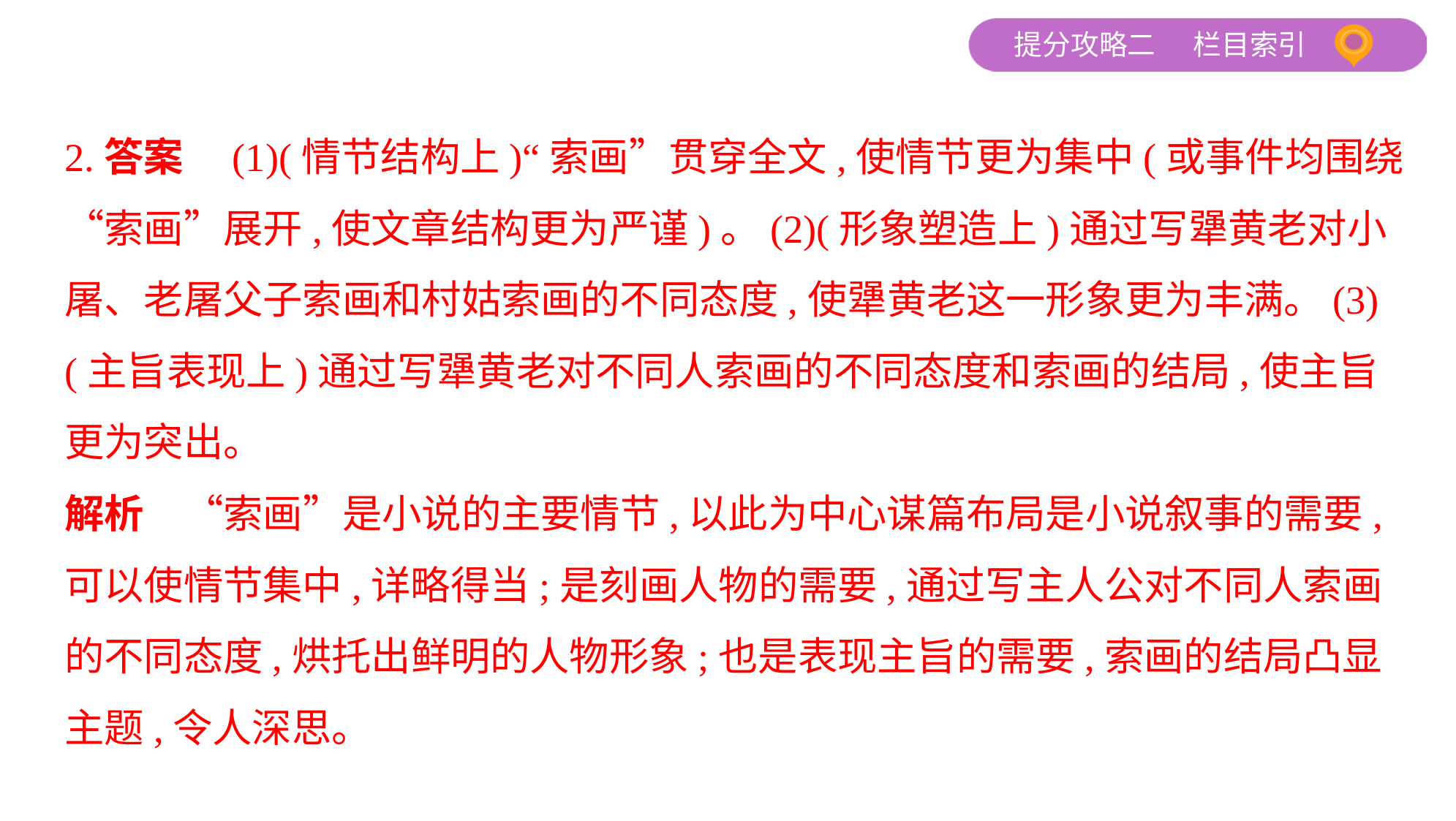

2.答案　(1)(情节结构上)“索画”贯穿全文,使情节更为集中(或事件均围绕
“索画”展开,使文章结构更为严谨)。(2)(形象塑造上)通过写犟黄老对小
屠、老屠父子索画和村姑索画的不同态度,使犟黄老这一形象更为丰满。(3)
(主旨表现上)通过写犟黄老对不同人索画的不同态度和索画的结局,使主旨
更为突出。
解析　“索画”是小说的主要情节,以此为中心谋篇布局是小说叙事的需要,
可以使情节集中,详略得当;是刻画人物的需要,通过写主人公对不同人索画
的不同态度,烘托出鲜明的人物形象;也是表现主旨的需要,索画的结局凸显
主题,令人深思。